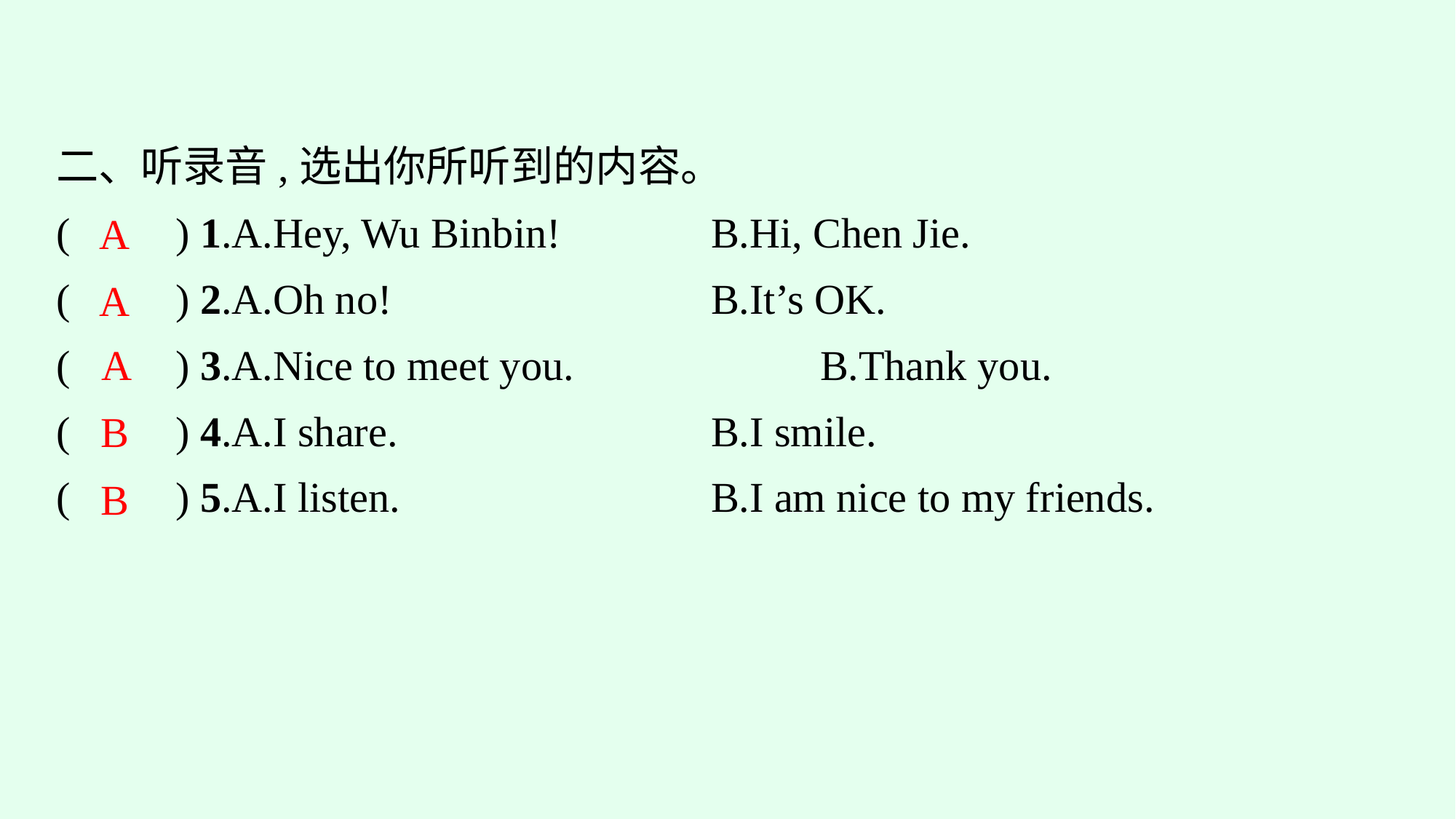

二、听录音,选出你所听到的内容。
(　　) 1.A.Hey, Wu Binbin!　　　	B.Hi, Chen Jie.
(　　) 2.A.Oh no!				B.It’s OK.
(　　) 3.A.Nice to meet you.			B.Thank you.
(　　) 4.A.I share.				B.I smile.
(　　) 5.A.I listen.				B.I am nice to my friends.
A
A
A
B
B